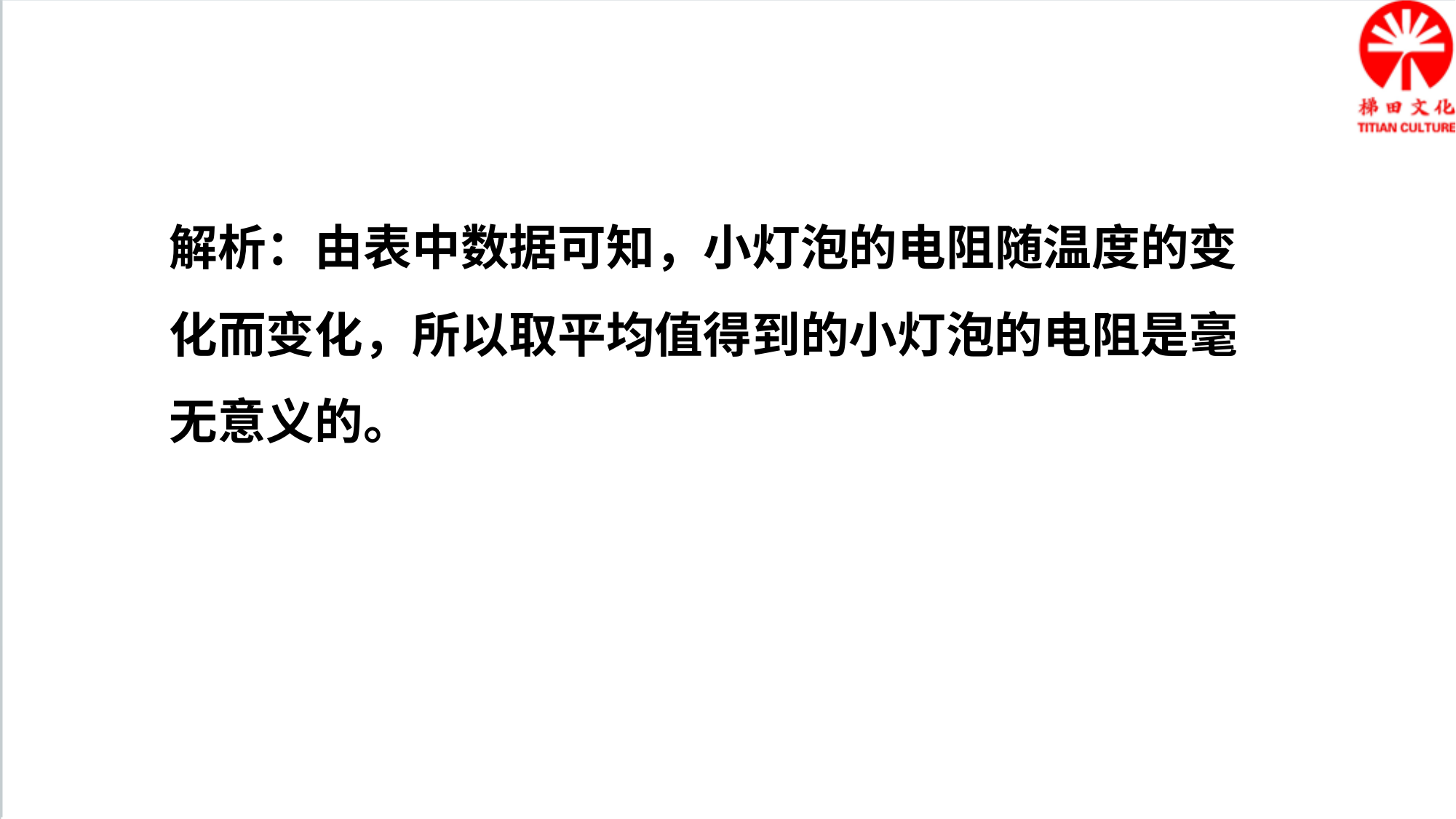

解析：由表中数据可知，小灯泡的电阻随温度的变化而变化，所以取平均值得到的小灯泡的电阻是毫无意义的。